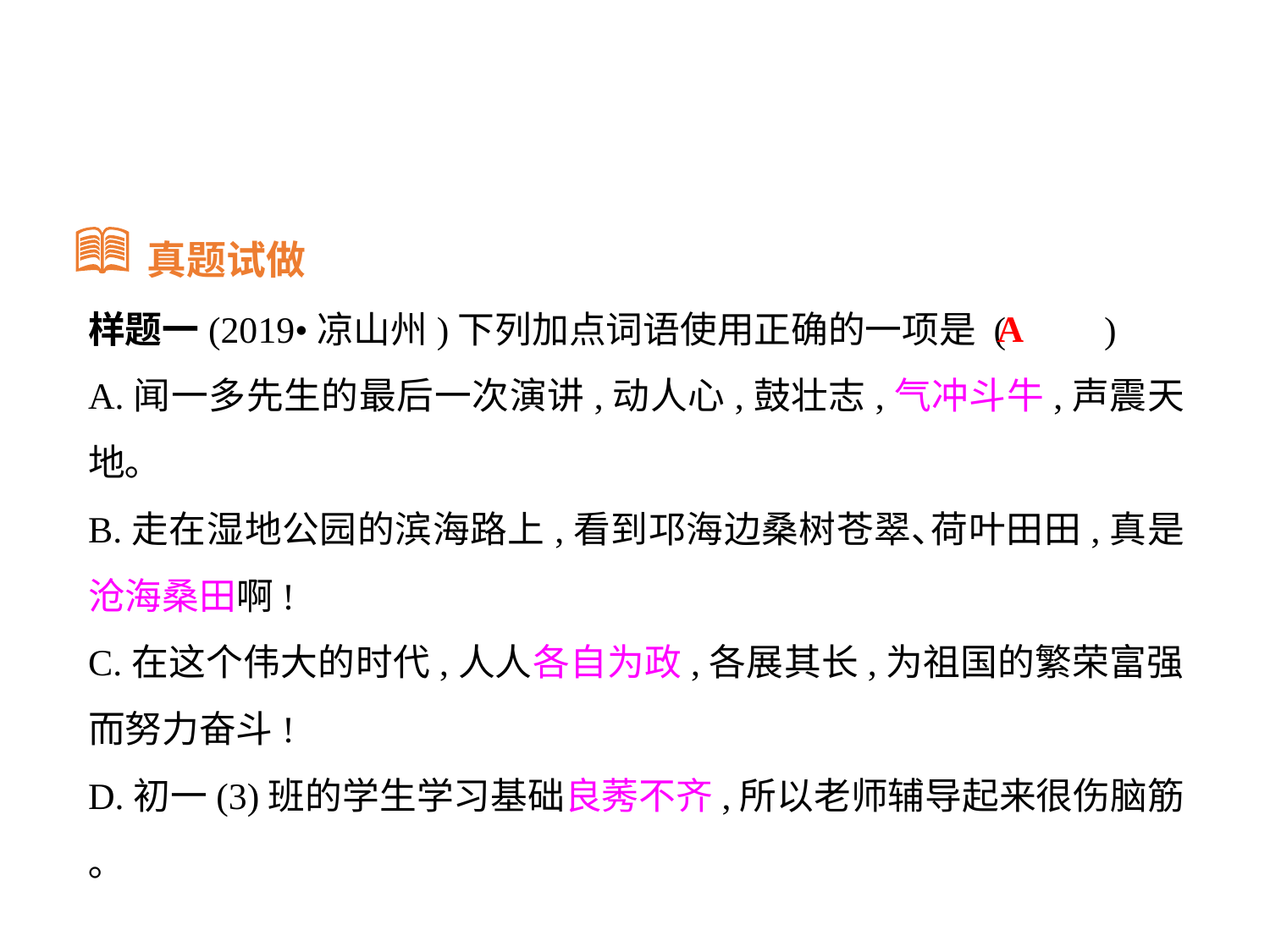

真题试做

样题一(2019•凉山州)下列加点词语使用正确的一项是 (	)
A.闻一多先生的最后一次演讲,动人心,鼓壮志,气冲斗牛,声震天地｡
B.走在湿地公园的滨海路上,看到邛海边桑树苍翠､荷叶田田,真是沧海桑田啊!
C.在这个伟大的时代,人人各自为政,各展其长,为祖国的繁荣富强而努力奋斗!
D.初一(3)班的学生学习基础良莠不齐,所以老师辅导起来很伤脑筋｡
A